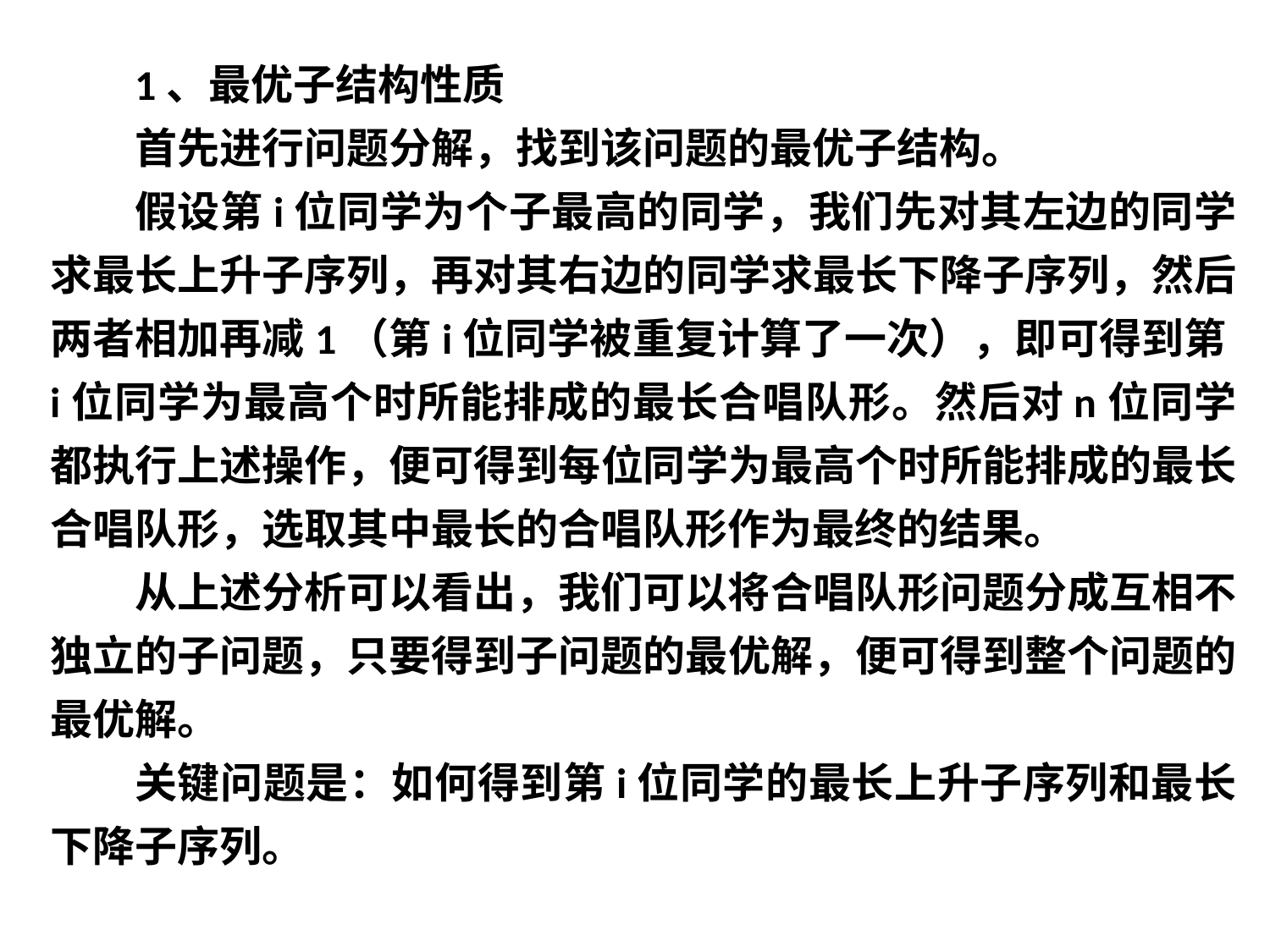

1、最优子结构性质
首先进行问题分解，找到该问题的最优子结构。
假设第i位同学为个子最高的同学，我们先对其左边的同学求最长上升子序列，再对其右边的同学求最长下降子序列，然后两者相加再减1（第i位同学被重复计算了一次），即可得到第i位同学为最高个时所能排成的最长合唱队形。然后对n位同学都执行上述操作，便可得到每位同学为最高个时所能排成的最长合唱队形，选取其中最长的合唱队形作为最终的结果。
从上述分析可以看出，我们可以将合唱队形问题分成互相不独立的子问题，只要得到子问题的最优解，便可得到整个问题的最优解。
关键问题是：如何得到第i位同学的最长上升子序列和最长下降子序列。